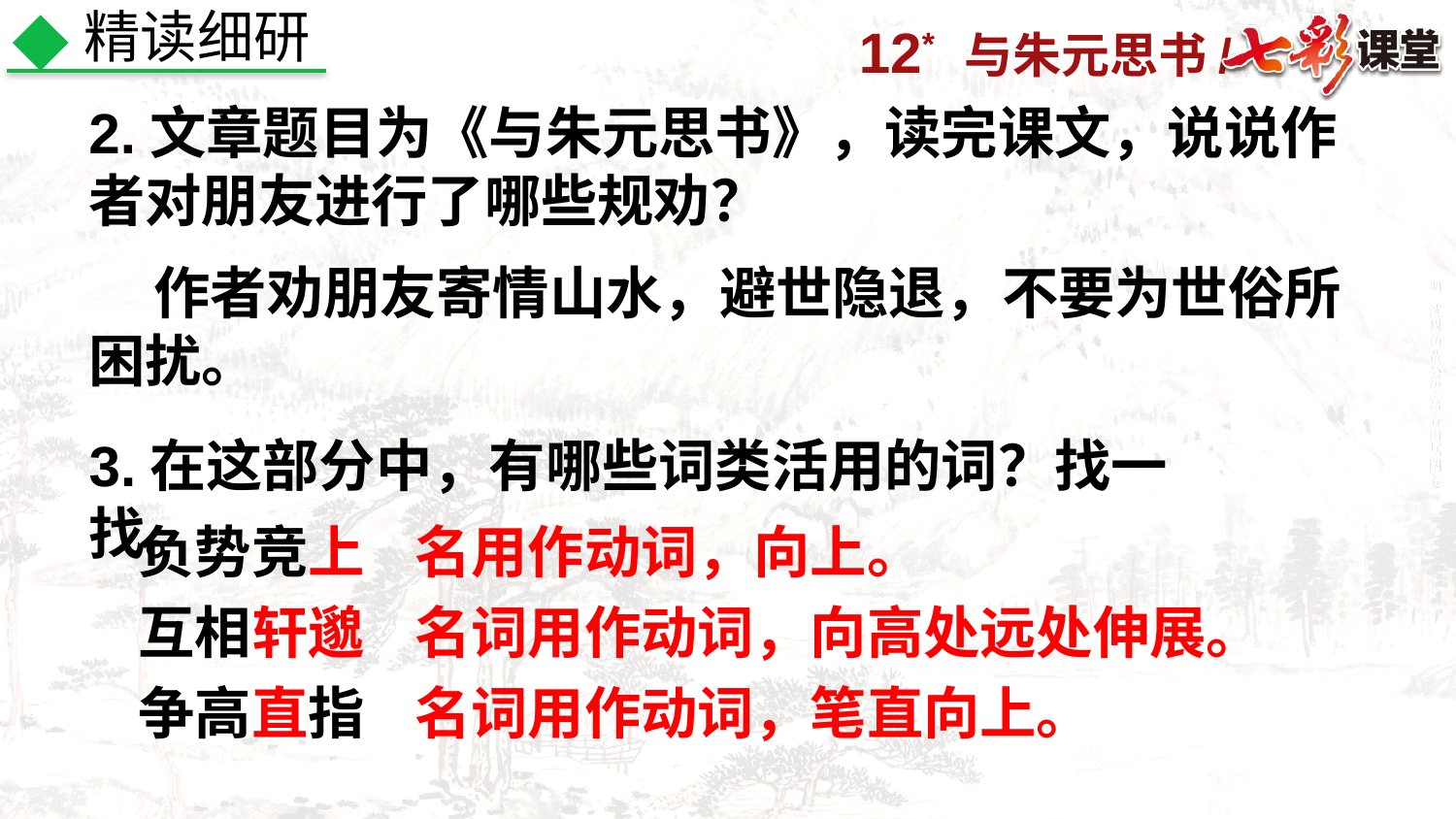

精读细研

2.文章题目为《与朱元思书》，读完课文，说说作者对朋友进行了哪些规劝？
    作者劝朋友寄情山水，避世隐退，不要为世俗所困扰。
3.在这部分中，有哪些词类活用的词？找一找。
负势竞上
名用作动词，向上。
互相轩邈
名词用作动词，向高处远处伸展。
争高直指
名词用作动词，笔直向上。